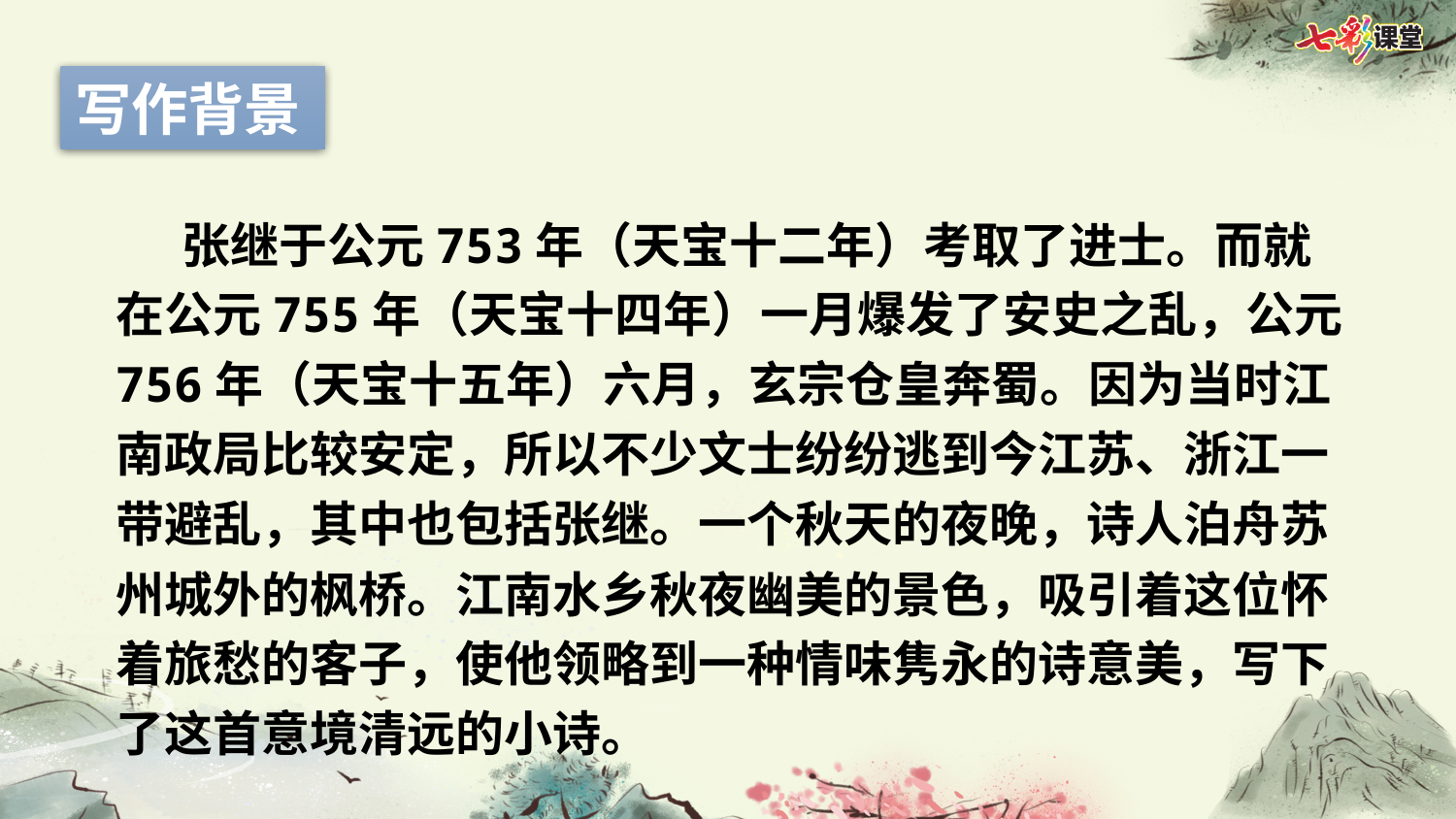

写作背景
     张继于公元753年（天宝十二年）考取了进士。而就在公元755年（天宝十四年）一月爆发了安史之乱，公元756年（天宝十五年）六月，玄宗仓皇奔蜀。因为当时江南政局比较安定，所以不少文士纷纷逃到今江苏、浙江一带避乱，其中也包括张继。一个秋天的夜晚，诗人泊舟苏州城外的枫桥。江南水乡秋夜幽美的景色，吸引着这位怀着旅愁的客子，使他领略到一种情味隽永的诗意美，写下了这首意境清远的小诗。